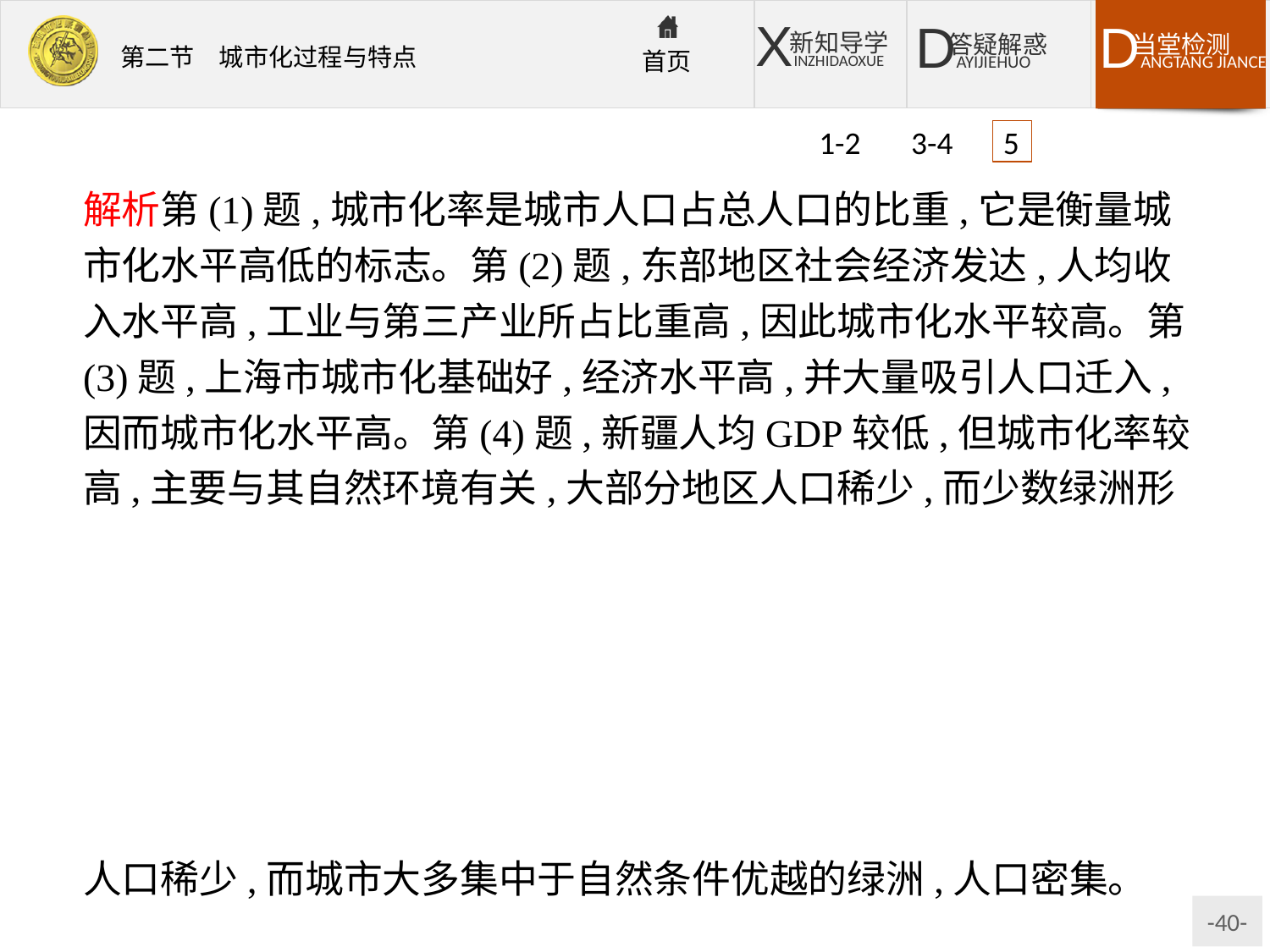

1-2       3-4       5

解析第(1)题,城市化率是城市人口占总人口的比重,它是衡量城市化水平高低的标志。第(2)题,东部地区社会经济发达,人均收入水平高,工业与第三产业所占比重高,因此城市化水平较高。第(3)题,上海市城市化基础好,经济水平高,并大量吸引人口迁入,因而城市化水平高。第(4)题,新疆人均GDP较低,但城市化率较高,主要与其自然环境有关,大部分地区人口稀少,而少数绿洲形成城市,人口密集。
答案(1)城市人口占总人口的比重　城市化水平
(2)东部地区　东部地区工农业基础好,商贸发达,社会经济发展水平高。
(3)C
(4)新疆大部分地区气候干旱、沙漠广布,农业生产以游牧为主,人口稀少,而城市大多集中于自然条件优越的绿洲,人口密集。